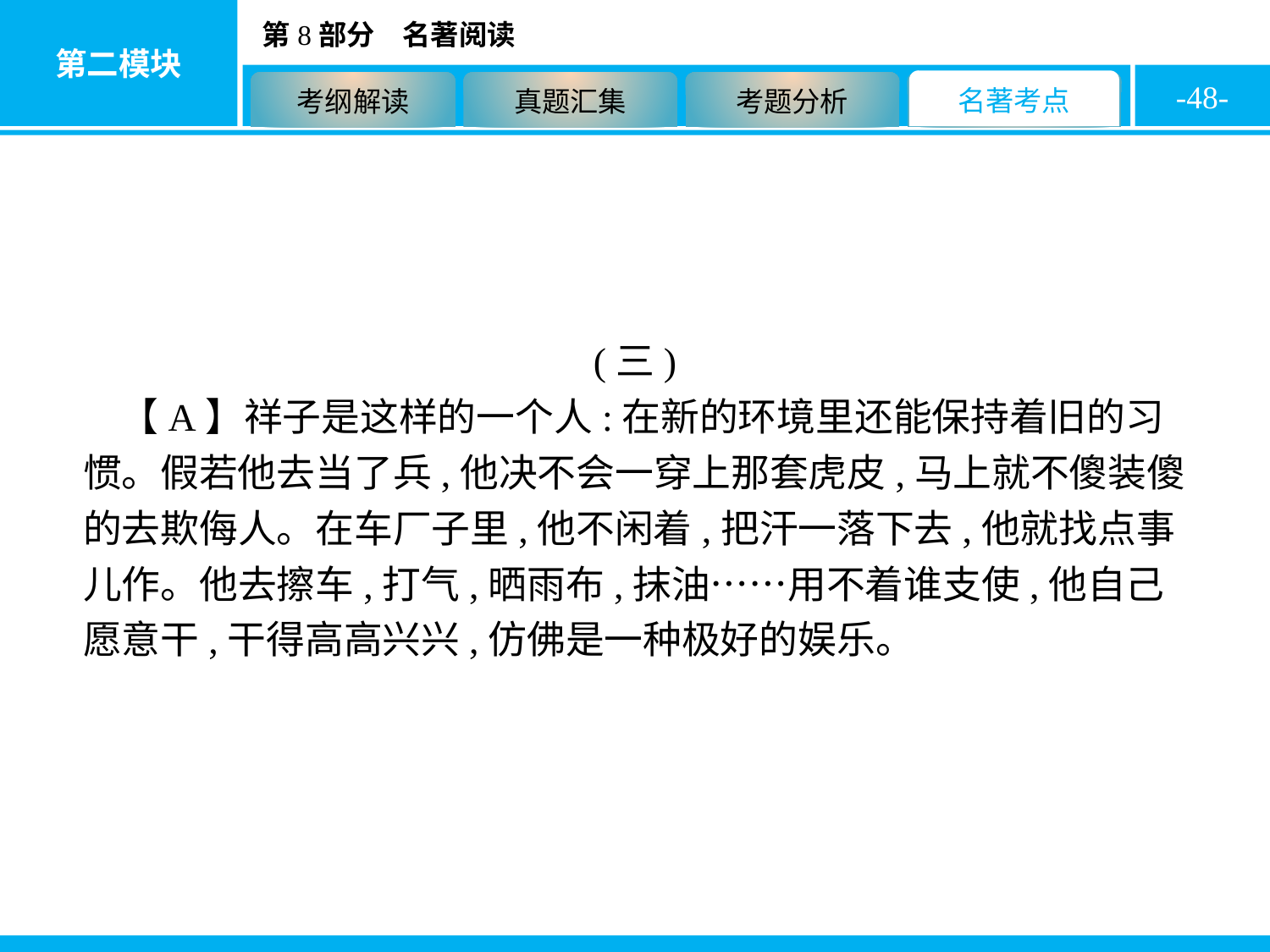

-48-
(三)
【A】祥子是这样的一个人:在新的环境里还能保持着旧的习惯。假若他去当了兵,他决不会一穿上那套虎皮,马上就不傻装傻的去欺侮人。在车厂子里,他不闲着,把汗一落下去,他就找点事儿作。他去擦车,打气,晒雨布,抹油……用不着谁支使,他自己愿意干,干得高高兴兴,仿佛是一种极好的娱乐。